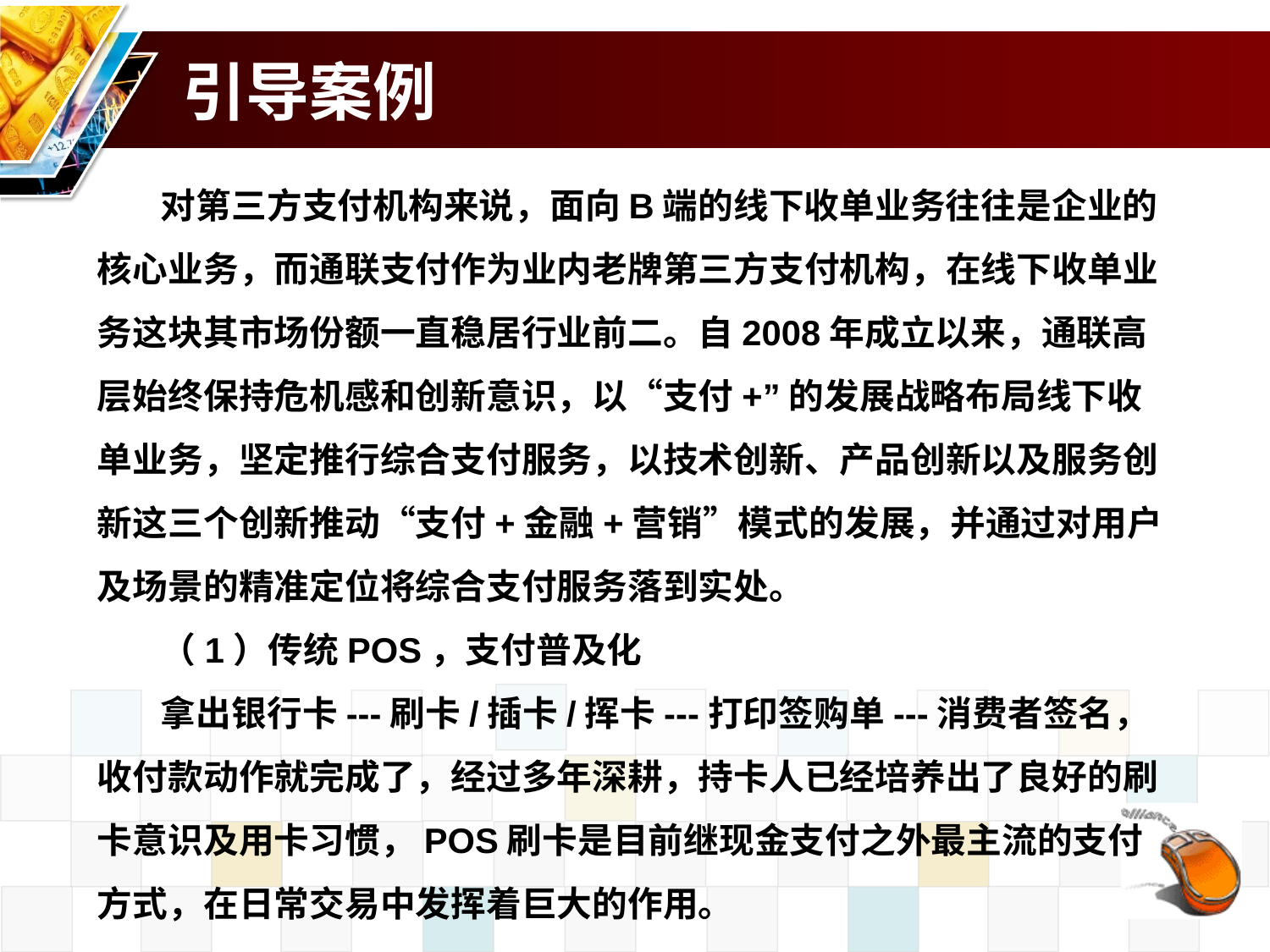

# 引导案例
对第三方支付机构来说，面向B端的线下收单业务往往是企业的核心业务，而通联支付作为业内老牌第三方支付机构，在线下收单业务这块其市场份额一直稳居行业前二。自2008年成立以来，通联高层始终保持危机感和创新意识，以“支付+”的发展战略布局线下收单业务，坚定推行综合支付服务，以技术创新、产品创新以及服务创新这三个创新推动“支付+金融+营销”模式的发展，并通过对用户及场景的精准定位将综合支付服务落到实处。
（1）传统POS，支付普及化
拿出银行卡---刷卡/插卡/挥卡---打印签购单---消费者签名，收付款动作就完成了，经过多年深耕，持卡人已经培养出了良好的刷卡意识及用卡习惯，POS刷卡是目前继现金支付之外最主流的支付方式，在日常交易中发挥着巨大的作用。